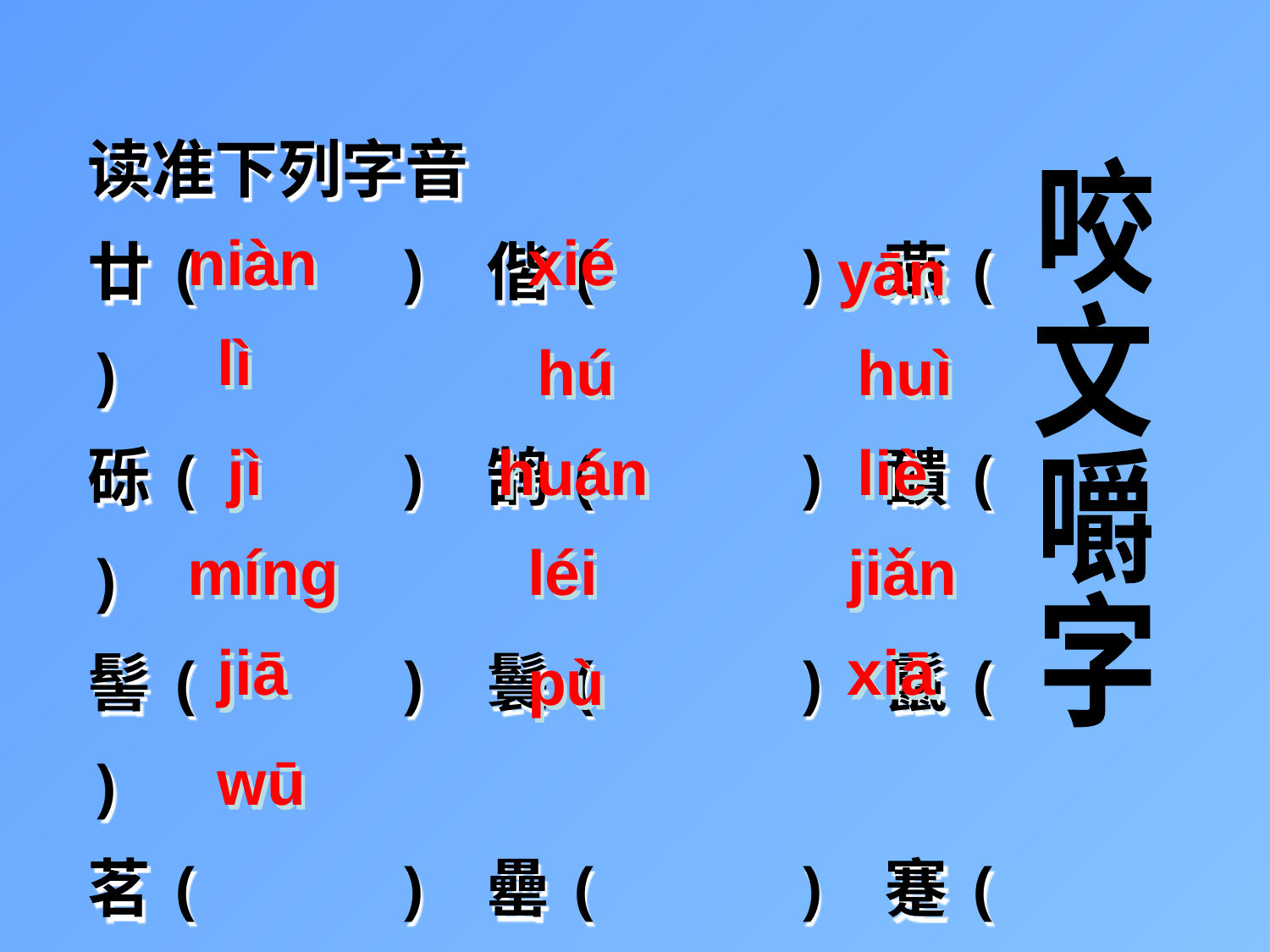

读准下列字音
廿(     ) 偕(     ) 燕(     )
砾(     ) 鹄(     ) 靧(     )
髻(     ) 鬟(     ) 鬣(     )
茗(     ) 罍(     ) 蹇(     )
浃(     ) 曝(     ) 呷(     )
恶(     )
咬
文
嚼
字
niàn
xié
yān
lì
hú
huì
jì
huán
liè
míng
léi
jiǎn
jiā
xiā
pù
wū